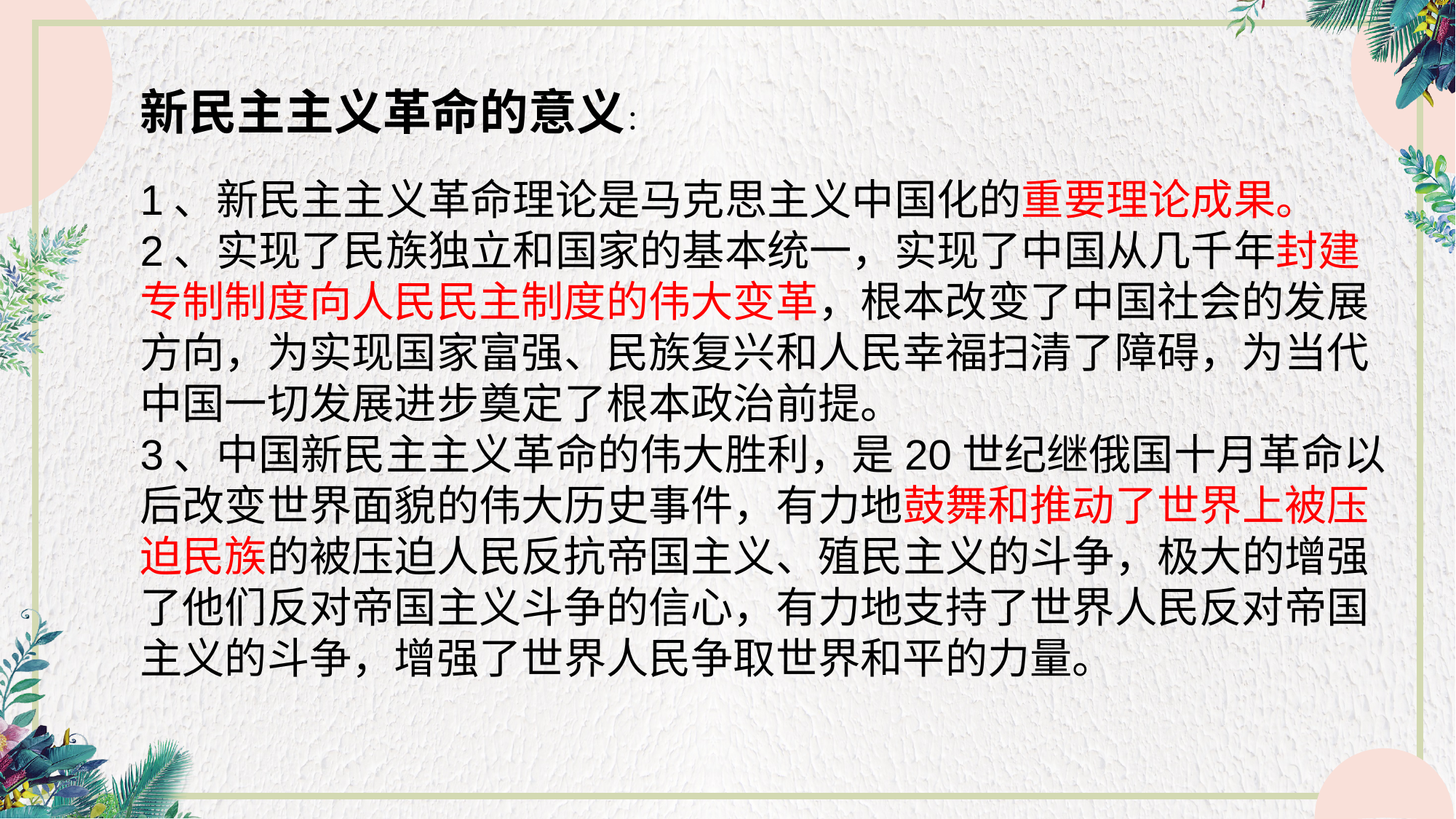

新民主主义革命的意义：

1、新民主主义革命理论是马克思主义中国化的重要理论成果。
2、实现了民族独立和国家的基本统一，实现了中国从几千年封建专制制度向人民民主制度的伟大变革，根本改变了中国社会的发展方向，为实现国家富强、民族复兴和人民幸福扫清了障碍，为当代中国一切发展进步奠定了根本政治前提。
3、中国新民主主义革命的伟大胜利，是20世纪继俄国十月革命以后改变世界面貌的伟大历史事件，有力地鼓舞和推动了世界上被压迫民族的被压迫人民反抗帝国主义、殖民主义的斗争，极大的增强了他们反对帝国主义斗争的信心，有力地支持了世界人民反对帝国主义的斗争，增强了世界人民争取世界和平的力量。